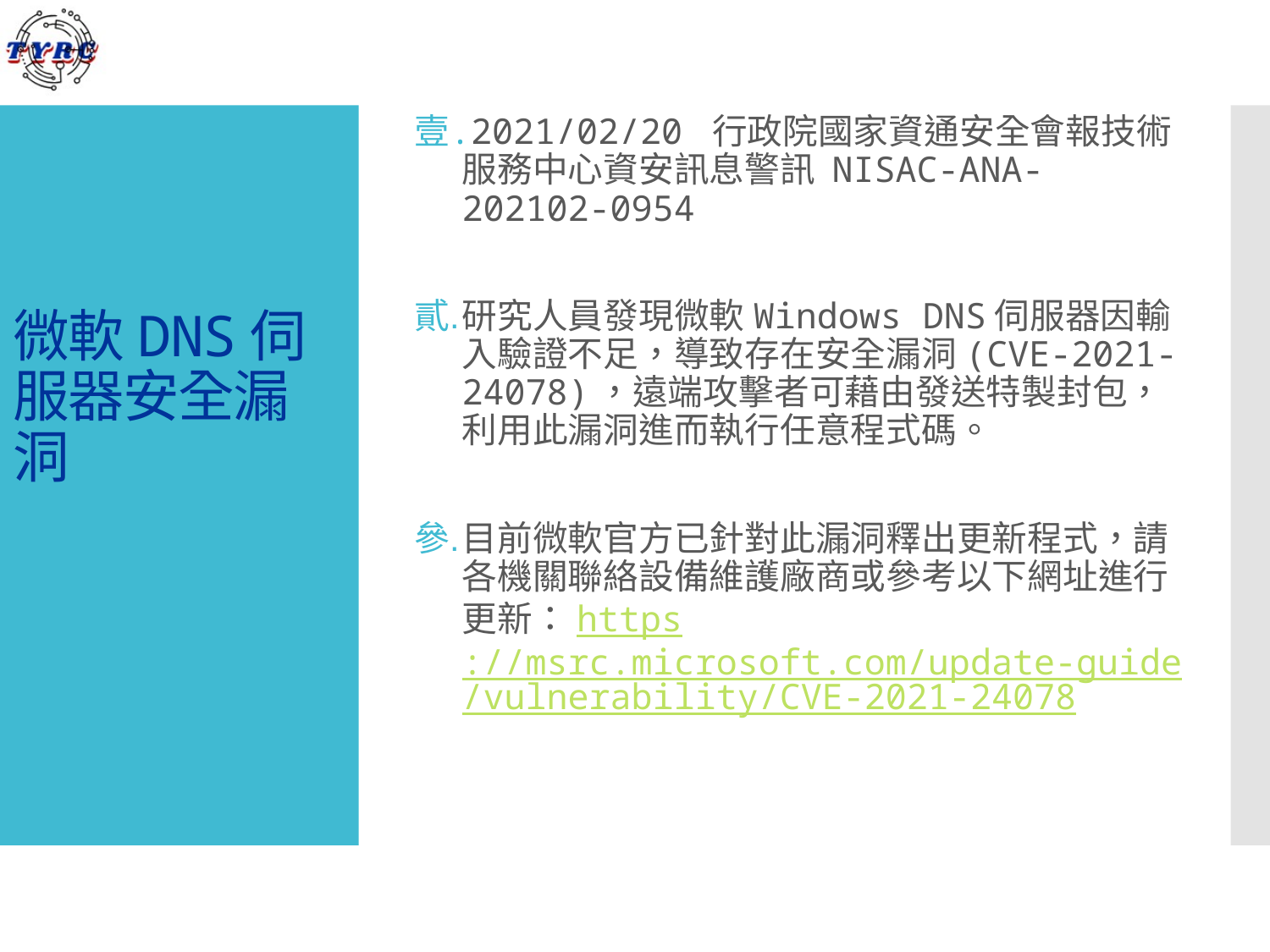

2021/02/20 行政院國家資通安全會報技術服務中心資安訊息警訊 NISAC-ANA-202102-0954

研究人員發現微軟Windows DNS伺服器因輸入驗證不足，導致存在安全漏洞(CVE-2021-24078)，遠端攻擊者可藉由發送特製封包，利用此漏洞進而執行任意程式碼。

目前微軟官方已針對此漏洞釋出更新程式，請各機關聯絡設備維護廠商或參考以下網址進行更新：https://msrc.microsoft.com/update-guide/vulnerability/CVE-2021-24078
# 微軟DNS伺服器安全漏洞